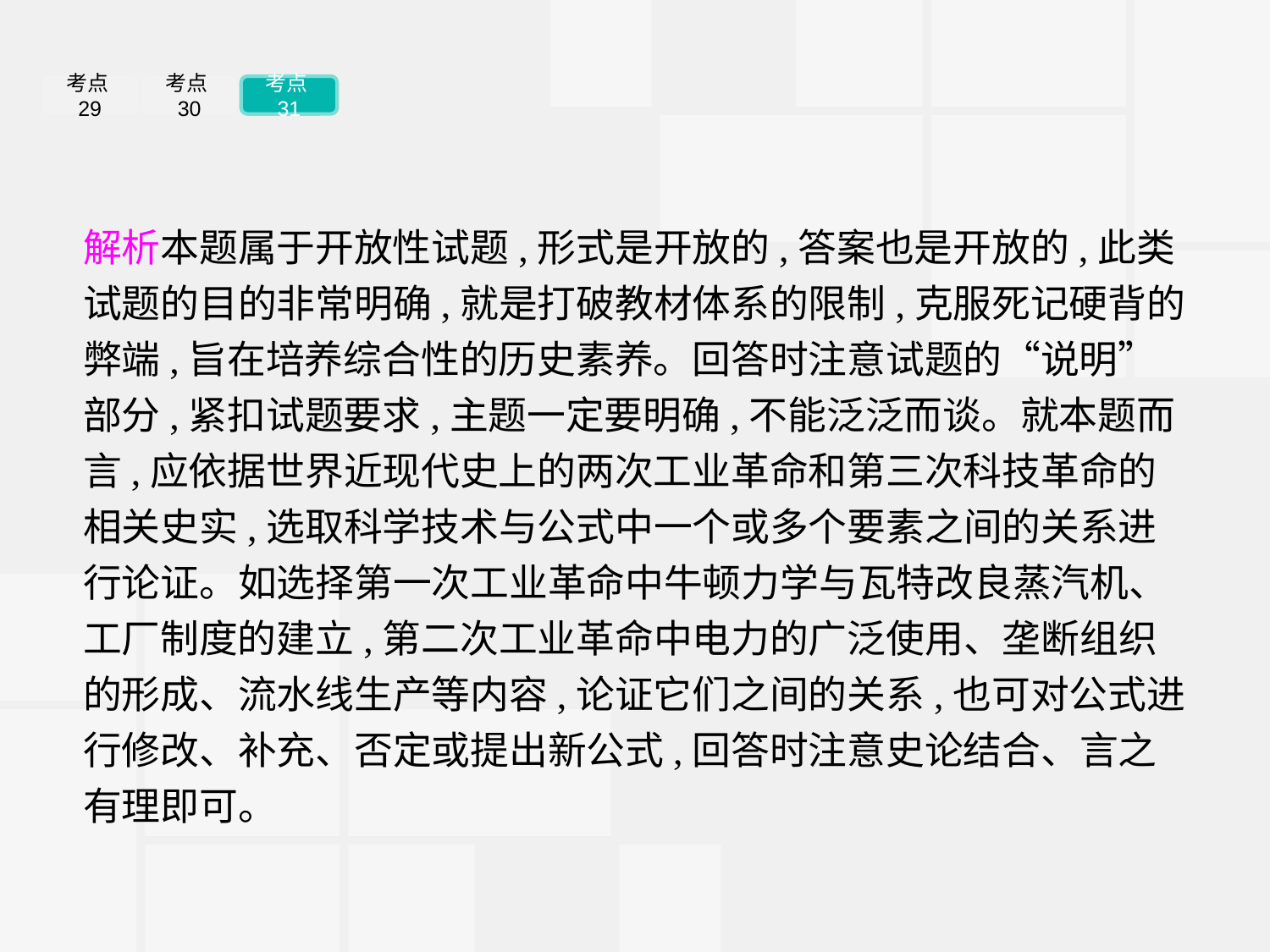

考点29
考点30
考点31
解析本题属于开放性试题,形式是开放的,答案也是开放的,此类试题的目的非常明确,就是打破教材体系的限制,克服死记硬背的弊端,旨在培养综合性的历史素养。回答时注意试题的“说明”部分,紧扣试题要求,主题一定要明确,不能泛泛而谈。就本题而言,应依据世界近现代史上的两次工业革命和第三次科技革命的相关史实,选取科学技术与公式中一个或多个要素之间的关系进行论证。如选择第一次工业革命中牛顿力学与瓦特改良蒸汽机、工厂制度的建立,第二次工业革命中电力的广泛使用、垄断组织的形成、流水线生产等内容,论证它们之间的关系,也可对公式进行修改、补充、否定或提出新公式,回答时注意史论结合、言之有理即可。